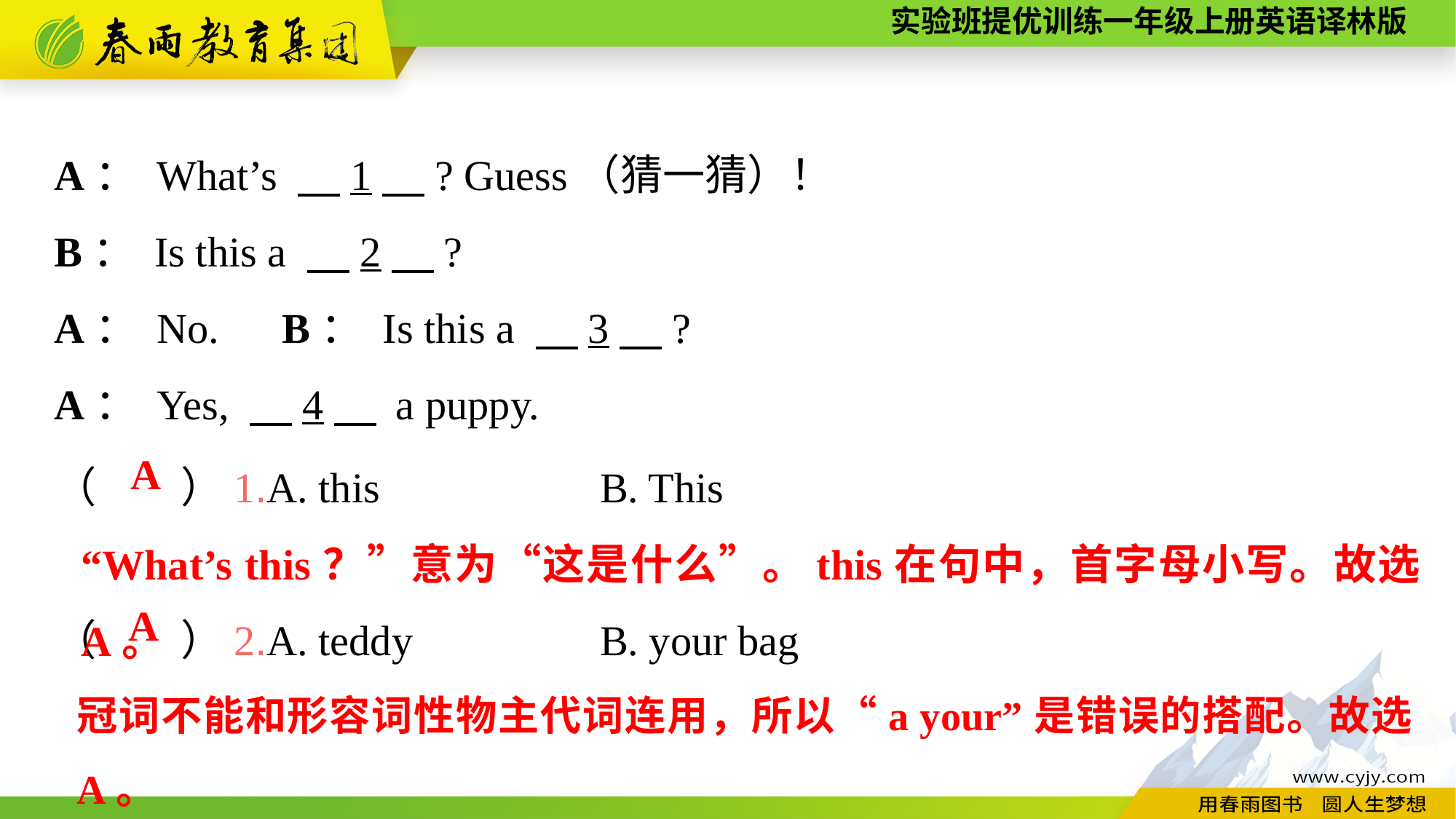

A： What’s 　1　? Guess（猜一猜）！
B： Is this a 　2　?
A： No.　B： Is this a 　3　?
A： Yes, 　4　 a puppy.
（　　）1.A. this　　		B. This

（　　）2.A. teddy　		B. your bag
A
“What’s this？”意为“这是什么”。this在句中，首字母小写。故选A。
A
冠词不能和形容词性物主代词连用，所以“a your”是错误的搭配。故选A。